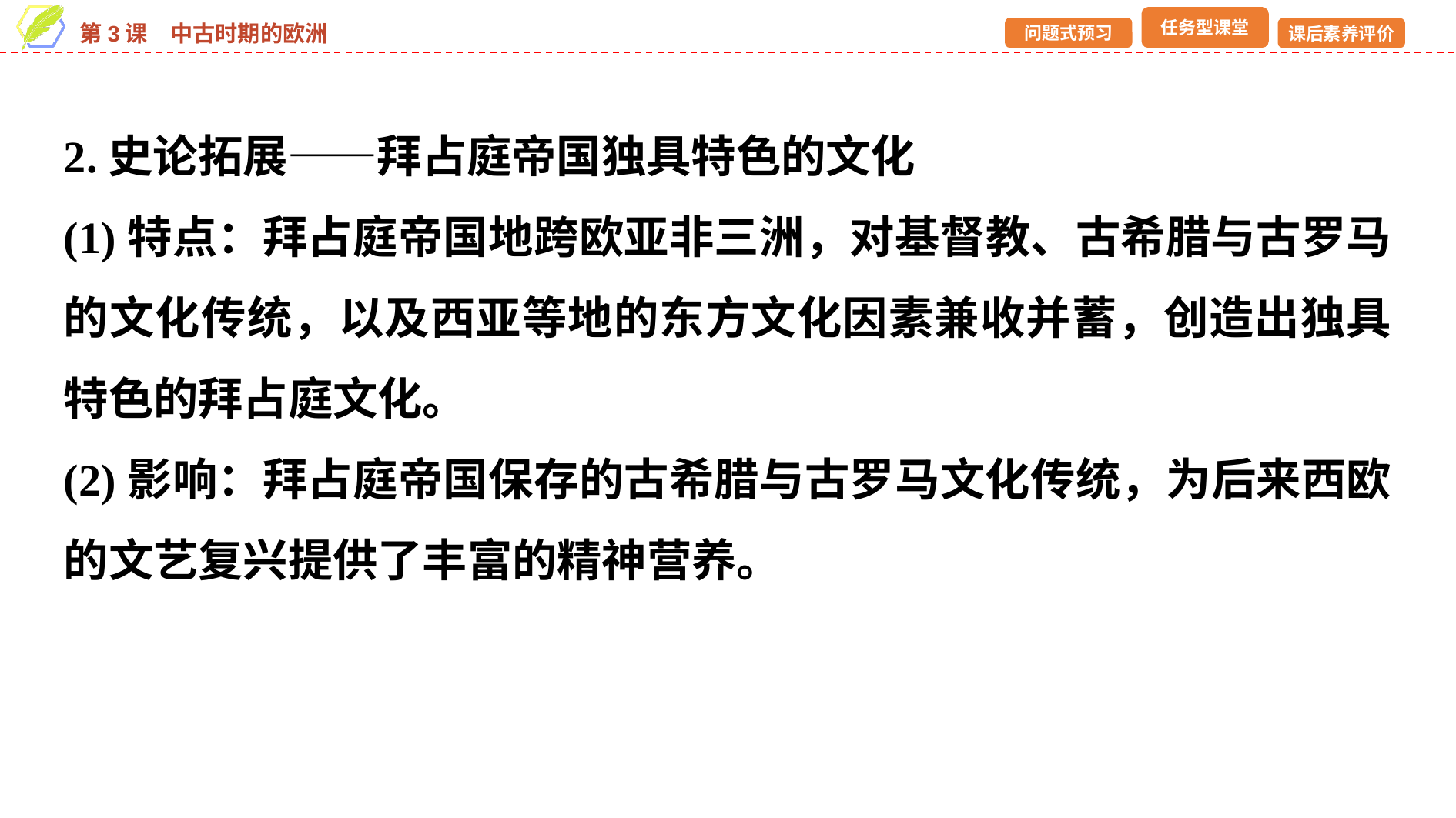

2.史论拓展——拜占庭帝国独具特色的文化
(1)特点：拜占庭帝国地跨欧亚非三洲，对基督教、古希腊与古罗马的文化传统，以及西亚等地的东方文化因素兼收并蓄，创造出独具特色的拜占庭文化。
(2)影响：拜占庭帝国保存的古希腊与古罗马文化传统，为后来西欧的文艺复兴提供了丰富的精神营养。